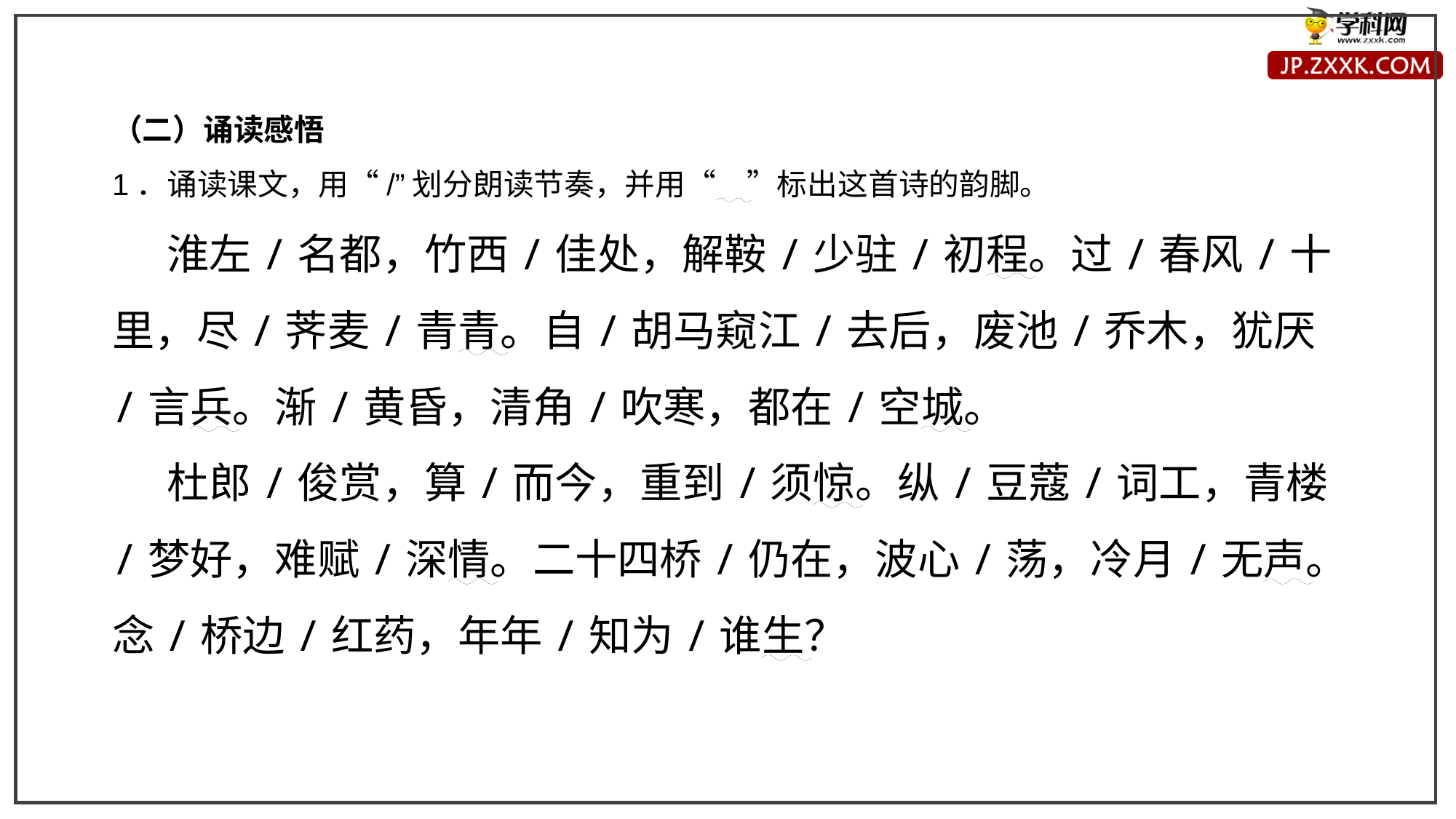

（二）诵读感悟
1．诵读课文，用“/”划分朗读节奏，并用“　”标出这首诗的韵脚。
淮左/名都，竹西/佳处，解鞍/少驻/初程。过/春风/十里，尽/荠麦/青青。自/胡马窥江/去后，废池/乔木，犹厌/言兵。渐/黄昏，清角/吹寒，都在/空城。
杜郎/俊赏，算/而今，重到/须惊。纵/豆蔻/词工，青楼/梦好，难赋/深情。二十四桥/仍在，波心/荡，冷月/无声。念/桥边/红药，年年/知为/谁生？